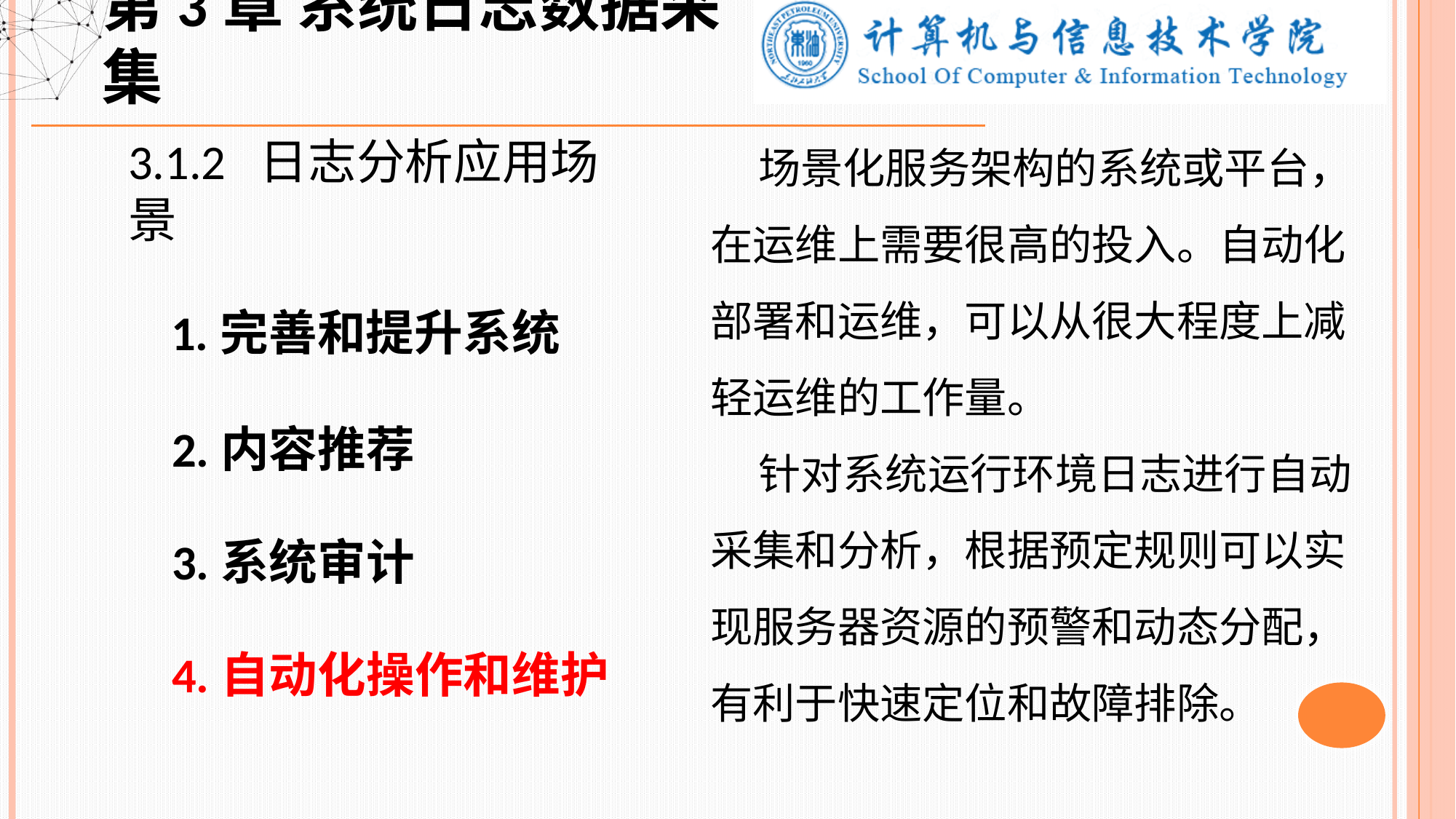

第3章 系统日志数据采集
    场景化服务架构的系统或平台，在运维上需要很高的投入。自动化部署和运维，可以从很大程度上减轻运维的工作量。
    针对系统运行环境日志进行自动采集和分析，根据预定规则可以实现服务器资源的预警和动态分配，有利于快速定位和故障排除。
3.1.2  日志分析应用场景

    1.完善和提升系统

    2.内容推荐

    3.系统审计

    4.自动化操作和维护